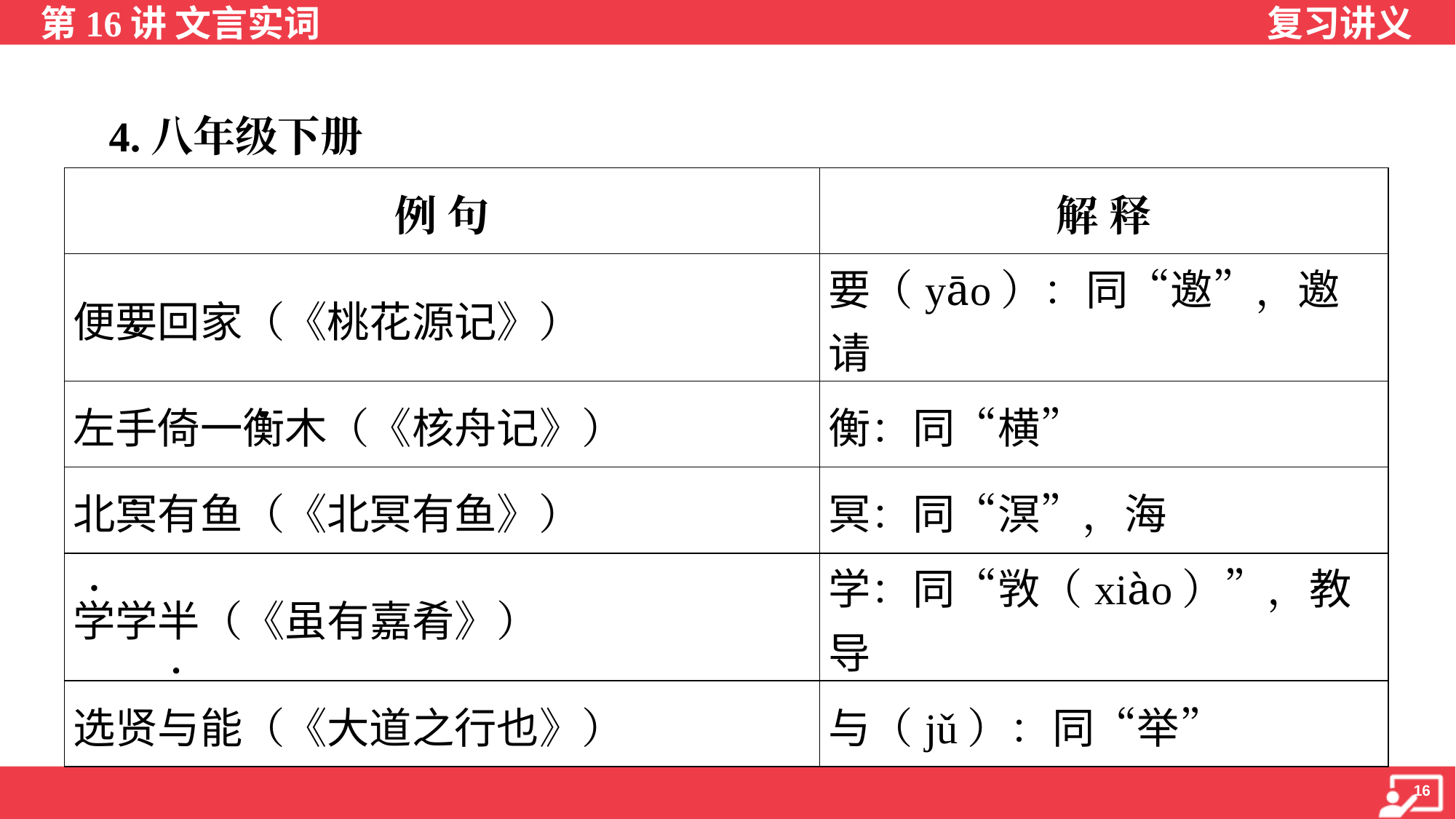

4.八年级下册
| 例 句 | 解 释 |
| --- | --- |
| 便要回家（《桃花源记》） | 要（yāo）：同“邀”，邀请 |
| 左手倚一衡木（《核舟记》） | 衡：同“横” |
| 北冥有鱼（《北冥有鱼》） | 冥：同“溟”，海 |
| 学学半（《虽有嘉肴》） | 学：同“敩（xiào）”，教导 |
| 选贤与能（《大道之行也》） | 与（jǔ）：同“举” |